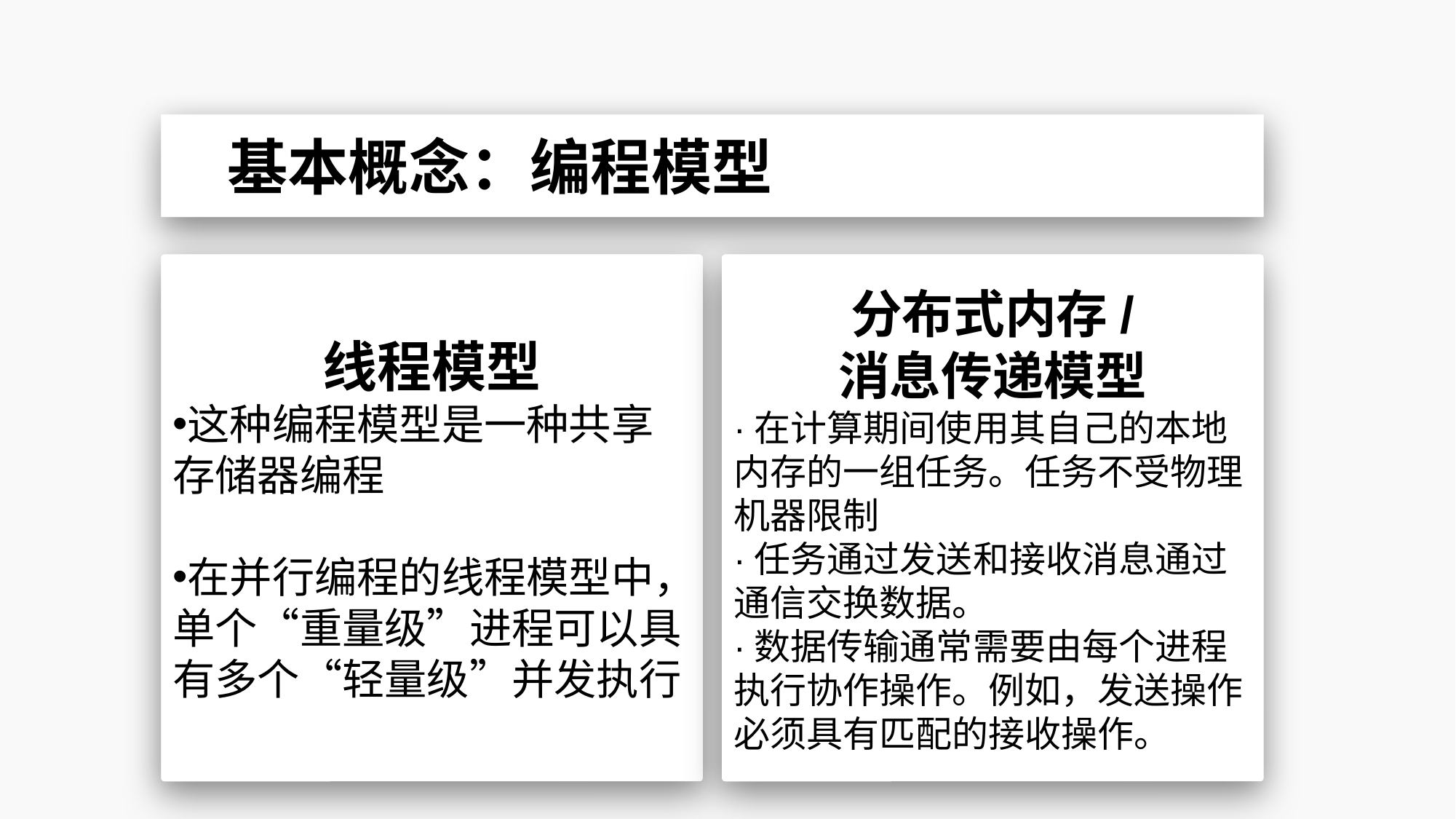

基本概念：编程模型

线程模型
这种编程模型是一种共享存储器编程

在并行编程的线程模型中，单个“重量级”进程可以具有多个“轻量级”并发执行

分布式内存/
消息传递模型
·在计算期间使用其自己的本地内存的一组任务。任务不受物理机器限制
·任务通过发送和接收消息通过通信交换数据。
·数据传输通常需要由每个进程执行协作操作。例如，发送操作必须具有匹配的接收操作。
·